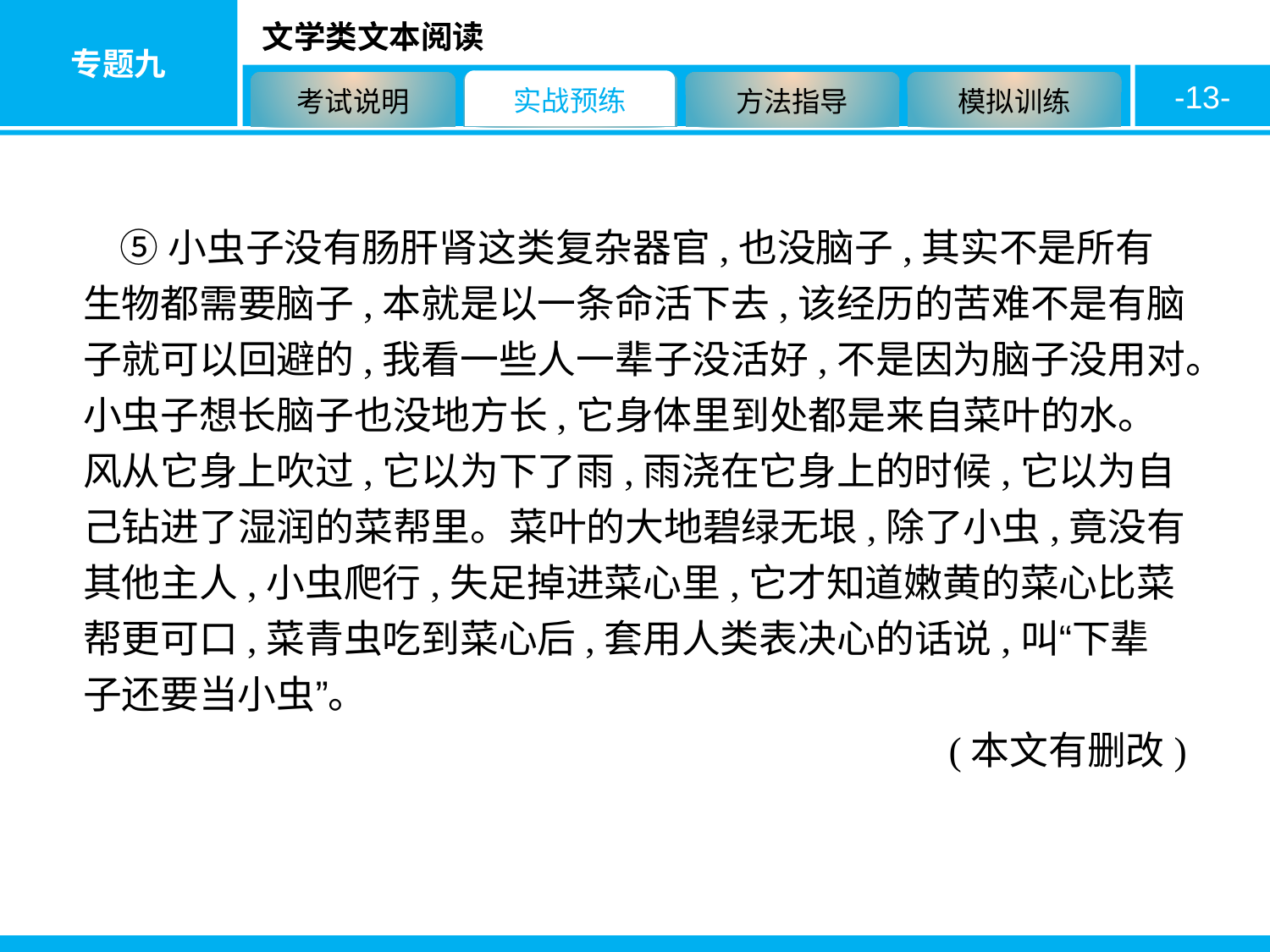

-13-
⑤小虫子没有肠肝肾这类复杂器官,也没脑子,其实不是所有生物都需要脑子,本就是以一条命活下去,该经历的苦难不是有脑子就可以回避的,我看一些人一辈子没活好,不是因为脑子没用对。小虫子想长脑子也没地方长,它身体里到处都是来自菜叶的水。风从它身上吹过,它以为下了雨,雨浇在它身上的时候,它以为自己钻进了湿润的菜帮里。菜叶的大地碧绿无垠,除了小虫,竟没有其他主人,小虫爬行,失足掉进菜心里,它才知道嫩黄的菜心比菜帮更可口,菜青虫吃到菜心后,套用人类表决心的话说,叫“下辈子还要当小虫”。
(本文有删改)